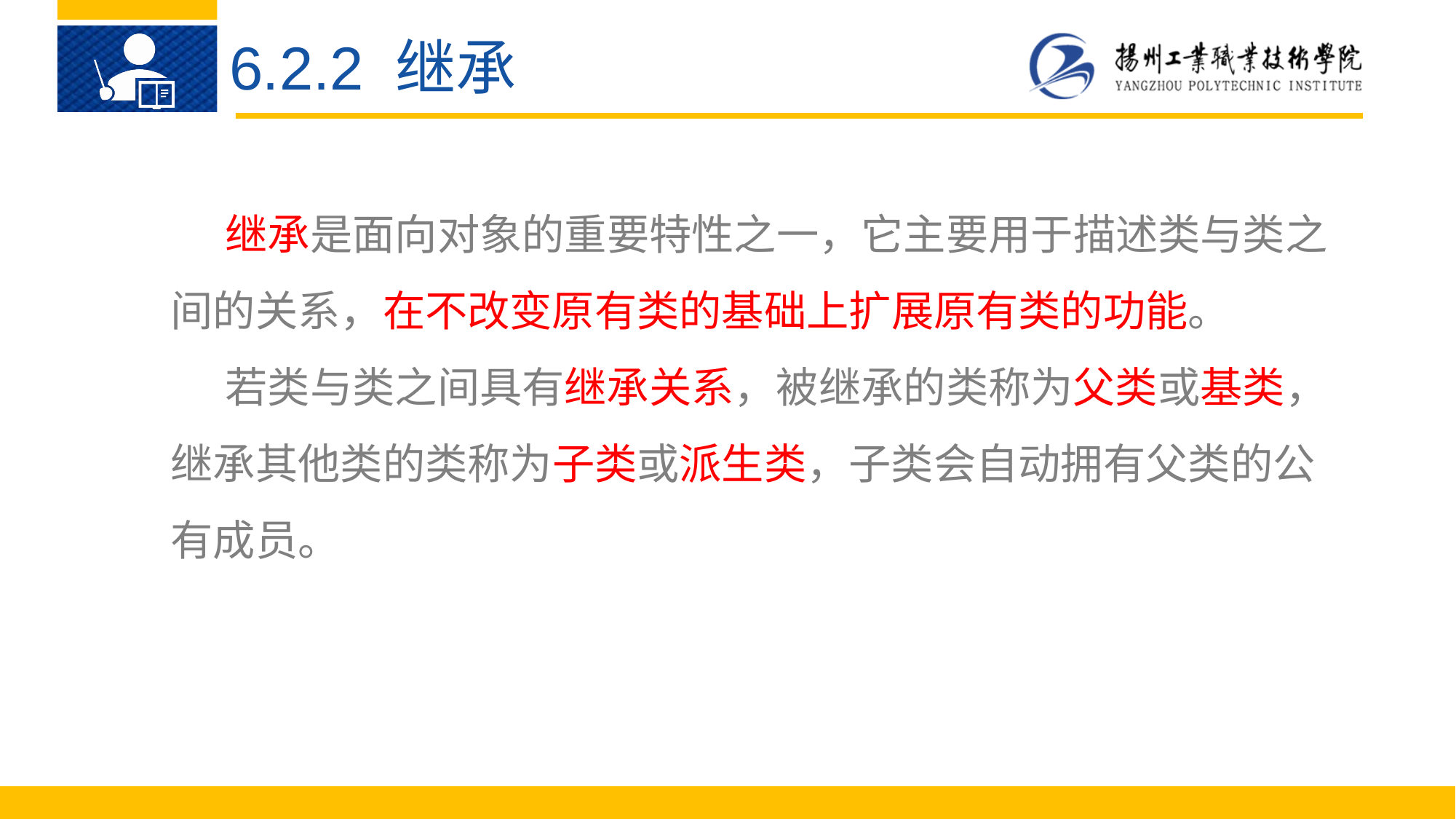

6.2.2 继承
继承是面向对象的重要特性之一，它主要用于描述类与类之间的关系，在不改变原有类的基础上扩展原有类的功能。
若类与类之间具有继承关系，被继承的类称为父类或基类，继承其他类的类称为子类或派生类，子类会自动拥有父类的公有成员。